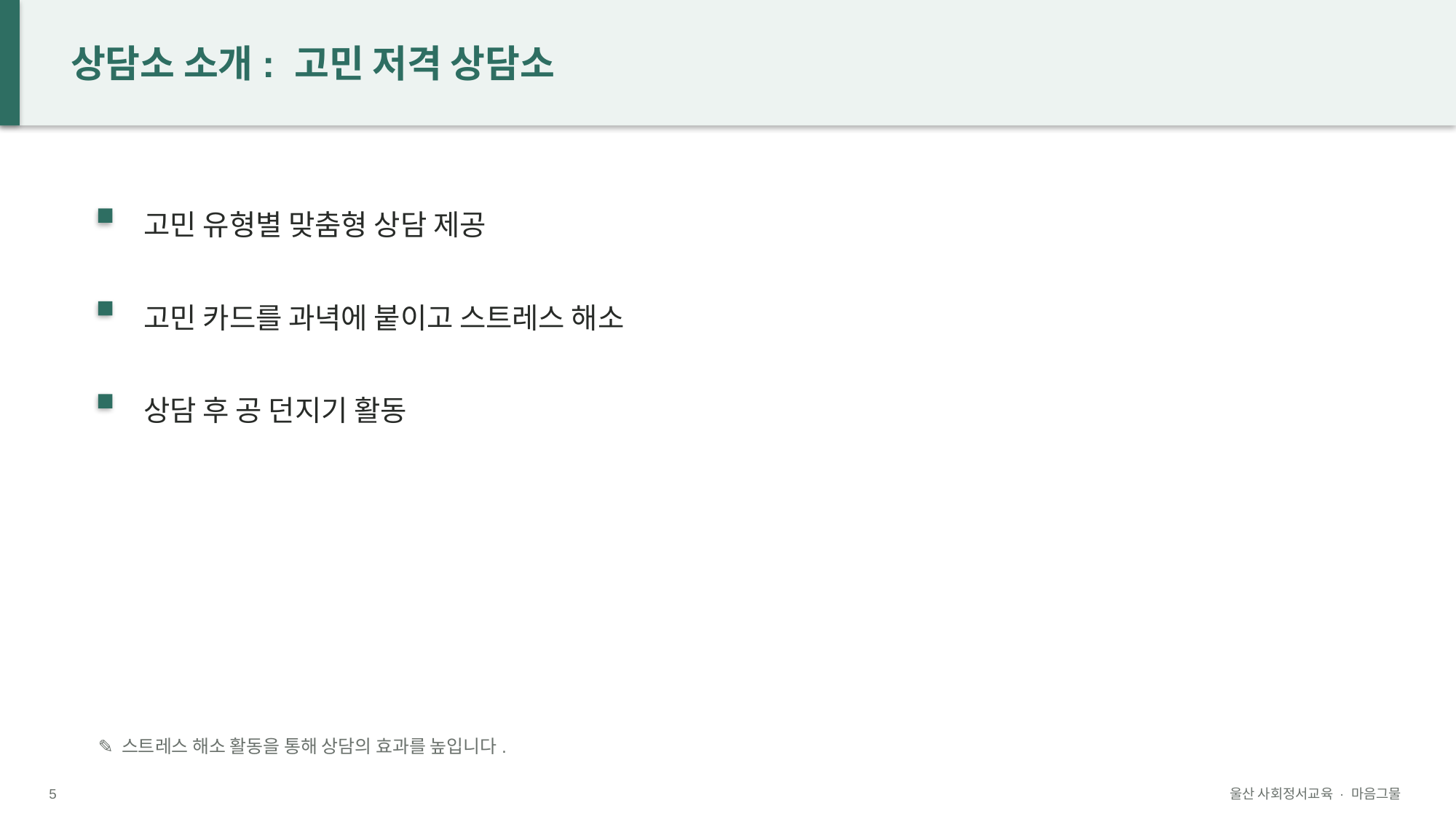

상담소 소개: 고민 저격 상담소
고민 유형별 맞춤형 상담 제공

고민 카드를 과녁에 붙이고 스트레스 해소

상담 후 공 던지기 활동

✎ 스트레스 해소 활동을 통해 상담의 효과를 높입니다.
5
울산 사회정서교육 · 마음그물